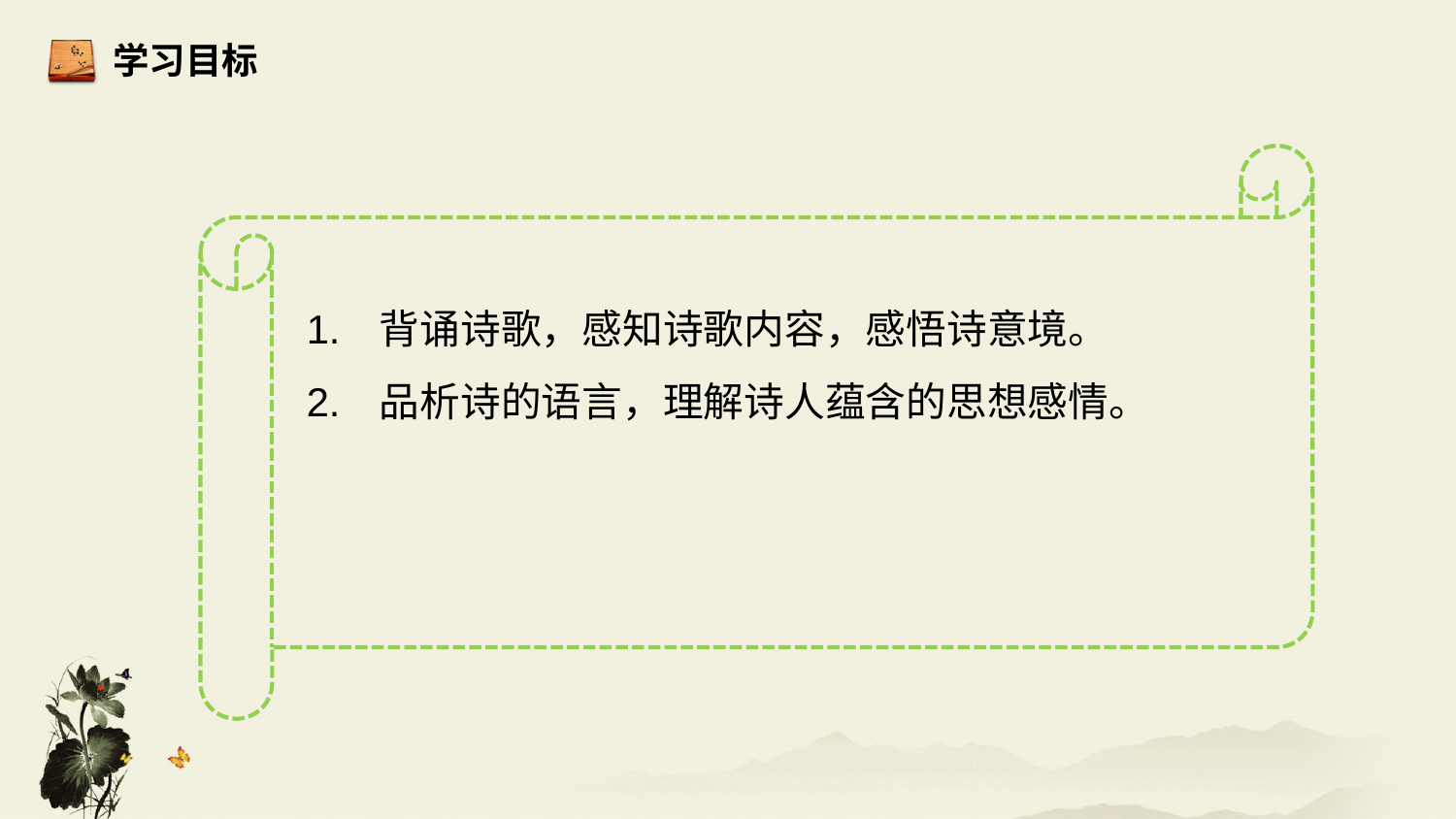

学习目标

背诵诗歌，感知诗歌内容，感悟诗意境。
品析诗的语言，理解诗人蕴含的思想感情。